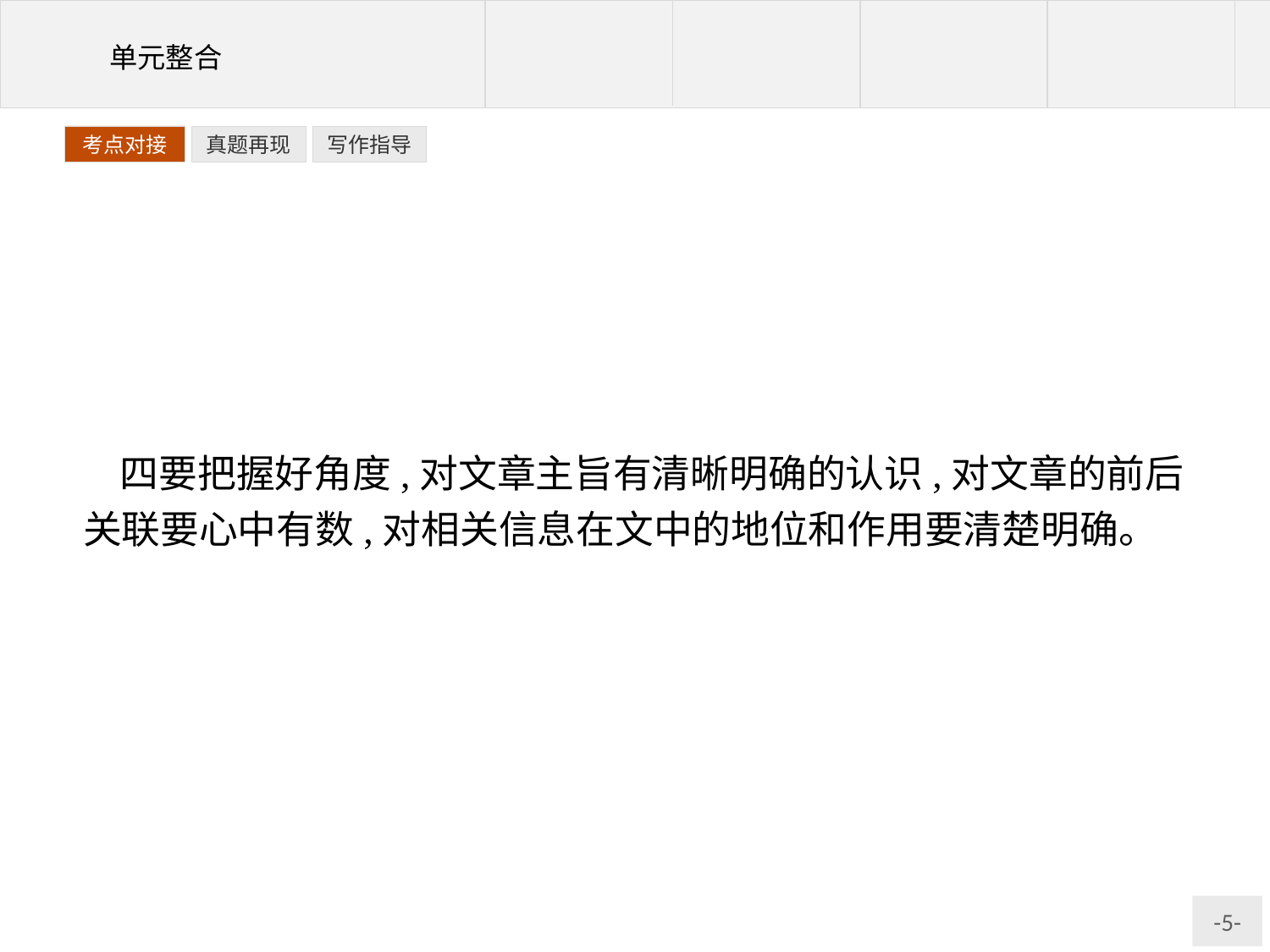

写作指导
考点对接
真题再现
四要把握好角度,对文章主旨有清晰明确的认识,对文章的前后关联要心中有数,对相关信息在文中的地位和作用要清楚明确。